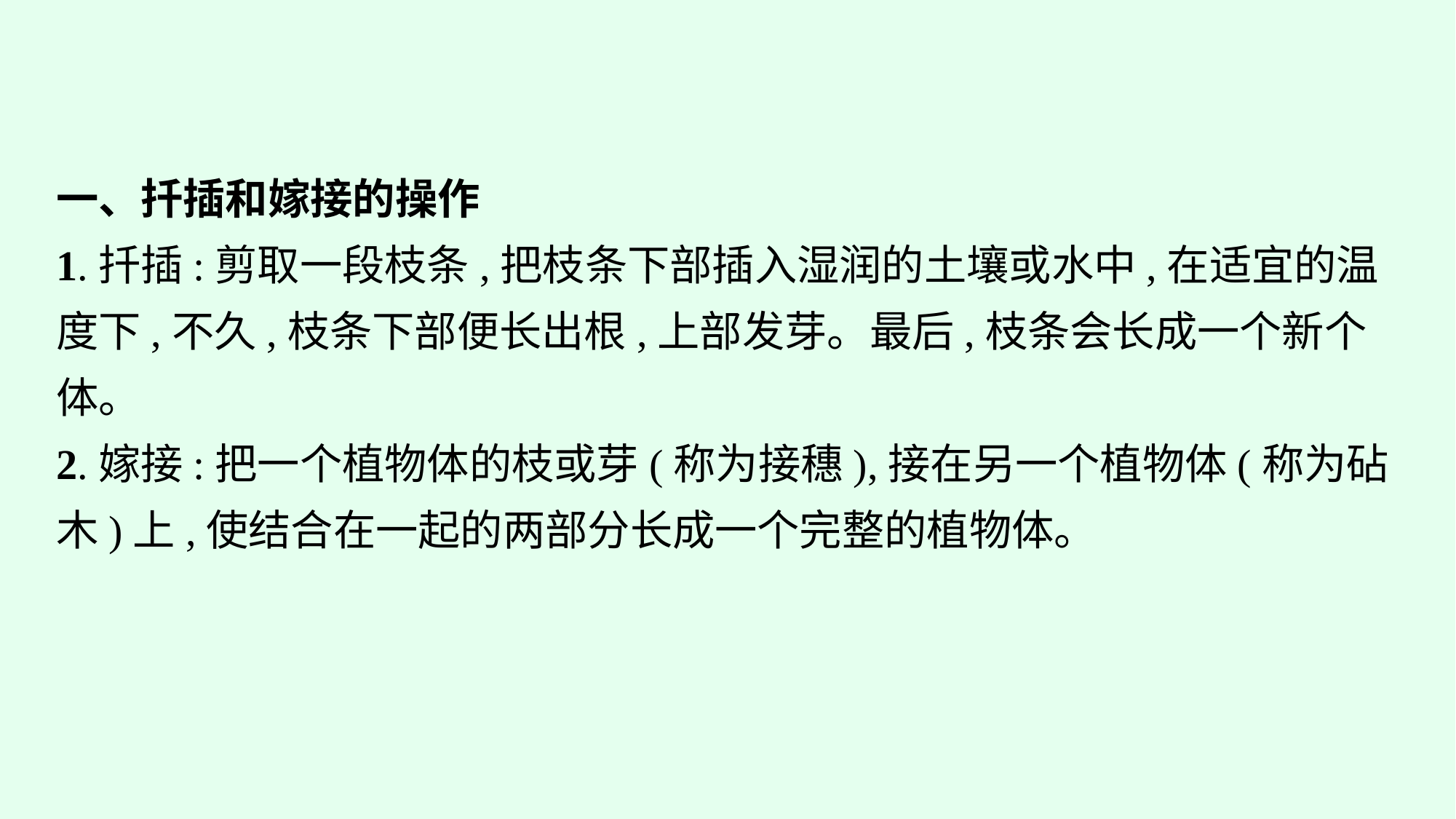

一、扦插和嫁接的操作
1.扦插:剪取一段枝条,把枝条下部插入湿润的土壤或水中,在适宜的温度下,不久,枝条下部便长出根,上部发芽。最后,枝条会长成一个新个体。
2.嫁接:把一个植物体的枝或芽(称为接穗),接在另一个植物体(称为砧木)上,使结合在一起的两部分长成一个完整的植物体。